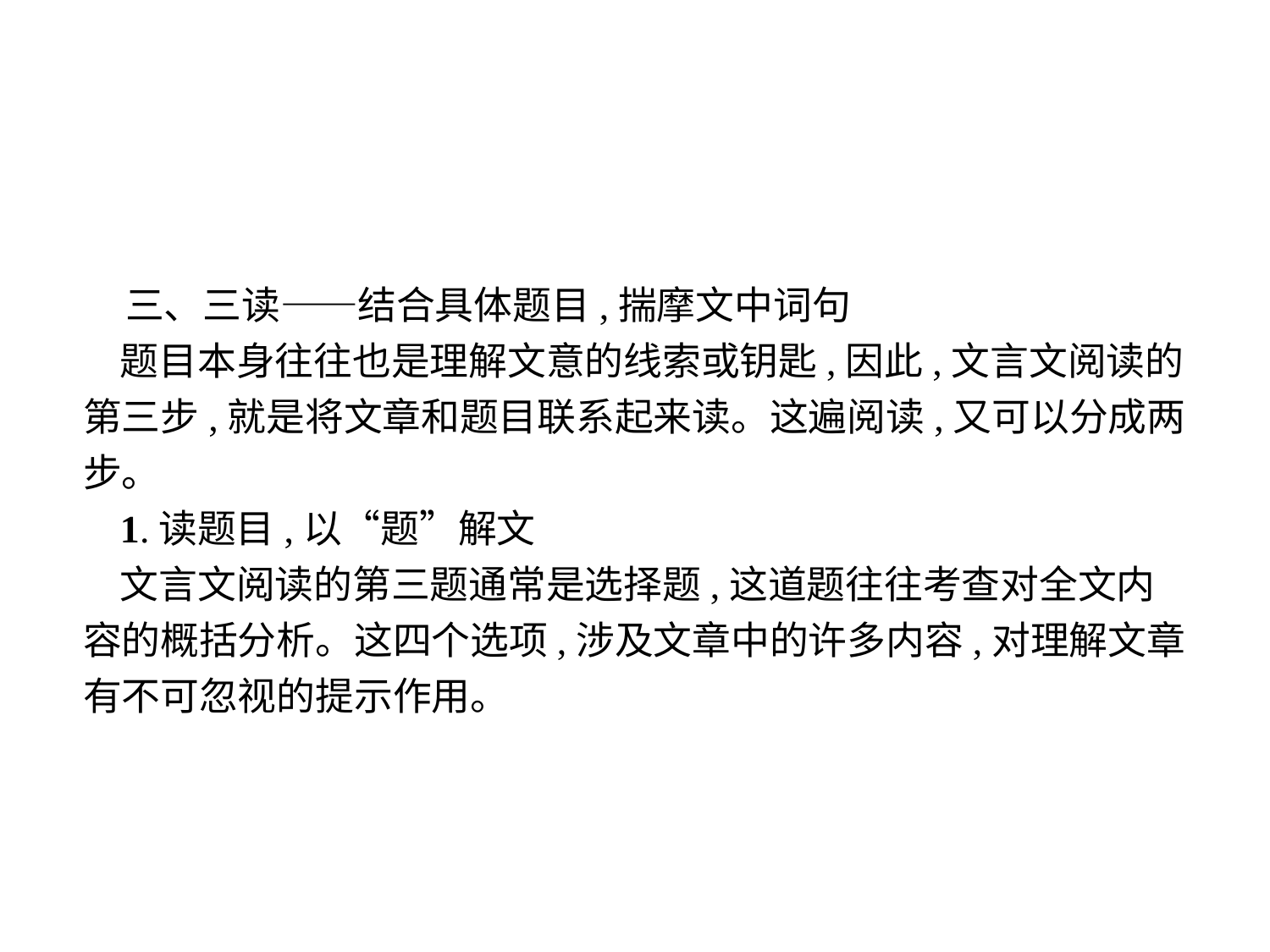

三、三读——结合具体题目,揣摩文中词句
题目本身往往也是理解文意的线索或钥匙,因此,文言文阅读的第三步,就是将文章和题目联系起来读。这遍阅读,又可以分成两步。
1.读题目,以“题”解文
文言文阅读的第三题通常是选择题,这道题往往考查对全文内容的概括分析。这四个选项,涉及文章中的许多内容,对理解文章有不可忽视的提示作用。
-10-